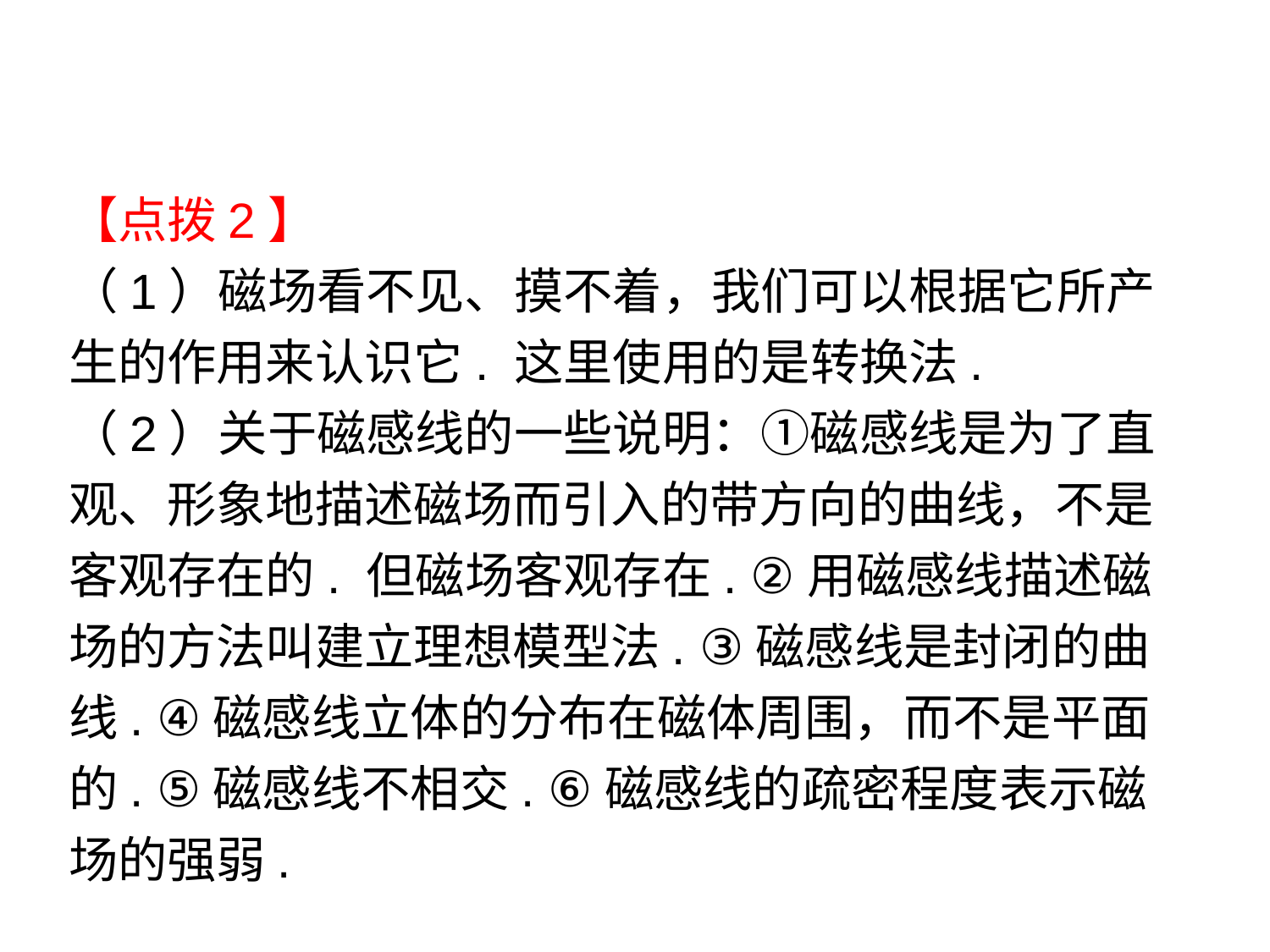

【点拨2】
（1）磁场看不见、摸不着，我们可以根据它所产生的作用来认识它. 这里使用的是转换法.
（2）关于磁感线的一些说明：①磁感线是为了直观、形象地描述磁场而引入的带方向的曲线，不是客观存在的. 但磁场客观存在. ②用磁感线描述磁场的方法叫建立理想模型法. ③磁感线是封闭的曲线. ④磁感线立体的分布在磁体周围，而不是平面的. ⑤磁感线不相交. ⑥磁感线的疏密程度表示磁场的强弱.